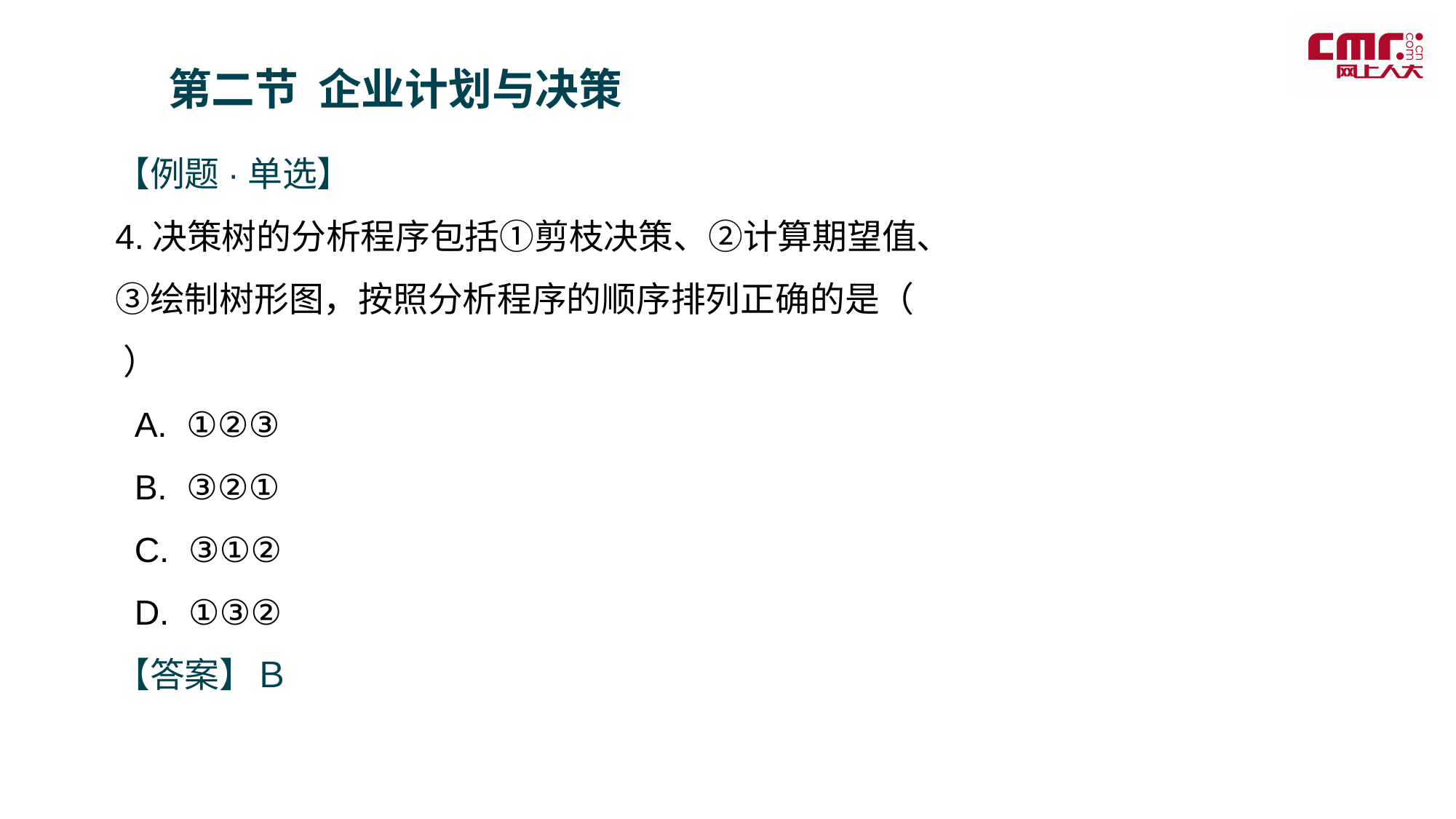

第二节  企业计划与决策
【例题·单选】
4.决策树的分析程序包括①剪枝决策、②计算期望值、③绘制树形图，按照分析程序的顺序排列正确的是（    ）
  A.  ①②③
  B.  ③②①
  C.  ③①②
  D.  ①③②
【答案】Ｂ